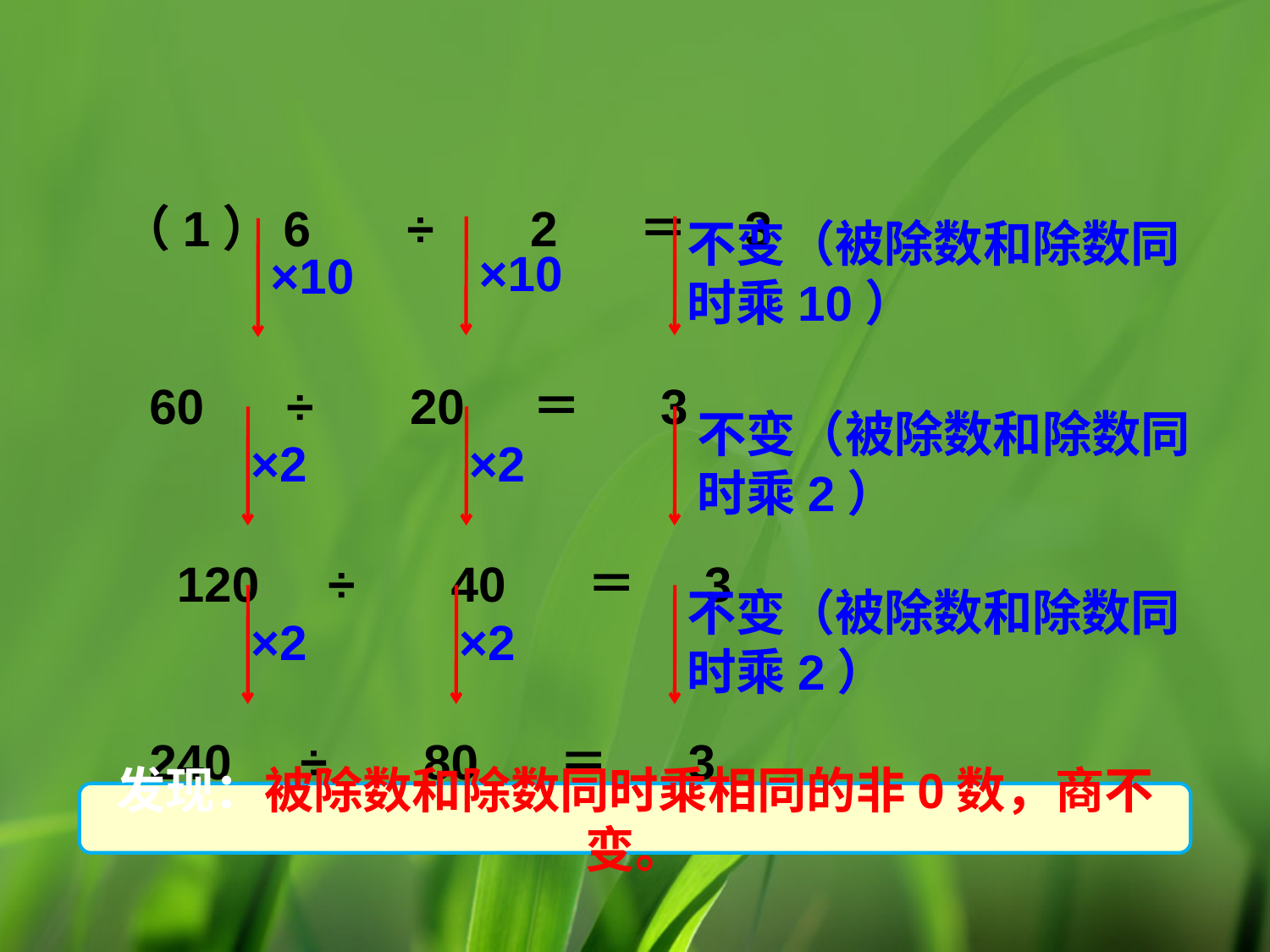

（1）6       ÷       2     ＝    3
  60      ÷       20    ＝      3
    120     ÷       40     ＝     3
  240     ÷       80     ＝      3
不变（被除数和除数同时乘10）
×10
×10
不变（被除数和除数同时乘2）
×2
×2
不变（被除数和除数同时乘2）
×2
×2
发现：被除数和除数同时乘相同的非0数，商不变。